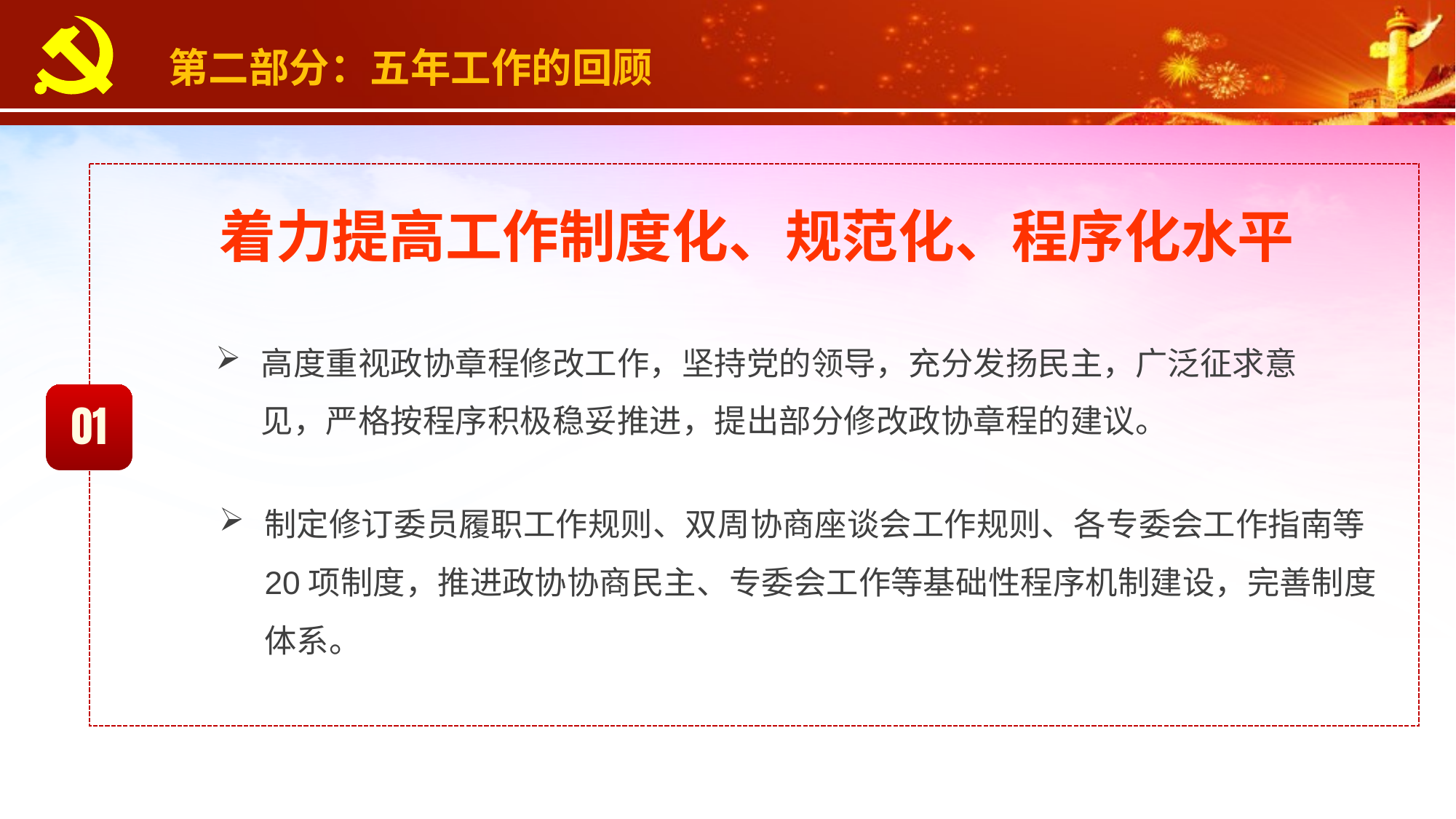

第二部分：五年工作的回顾

着力提高工作制度化、规范化、程序化水平
高度重视政协章程修改工作，坚持党的领导，充分发扬民主，广泛征求意见，严格按程序积极稳妥推进，提出部分修改政协章程的建议。
01
制定修订委员履职工作规则、双周协商座谈会工作规则、各专委会工作指南等20项制度，推进政协协商民主、专委会工作等基础性程序机制建设，完善制度体系。